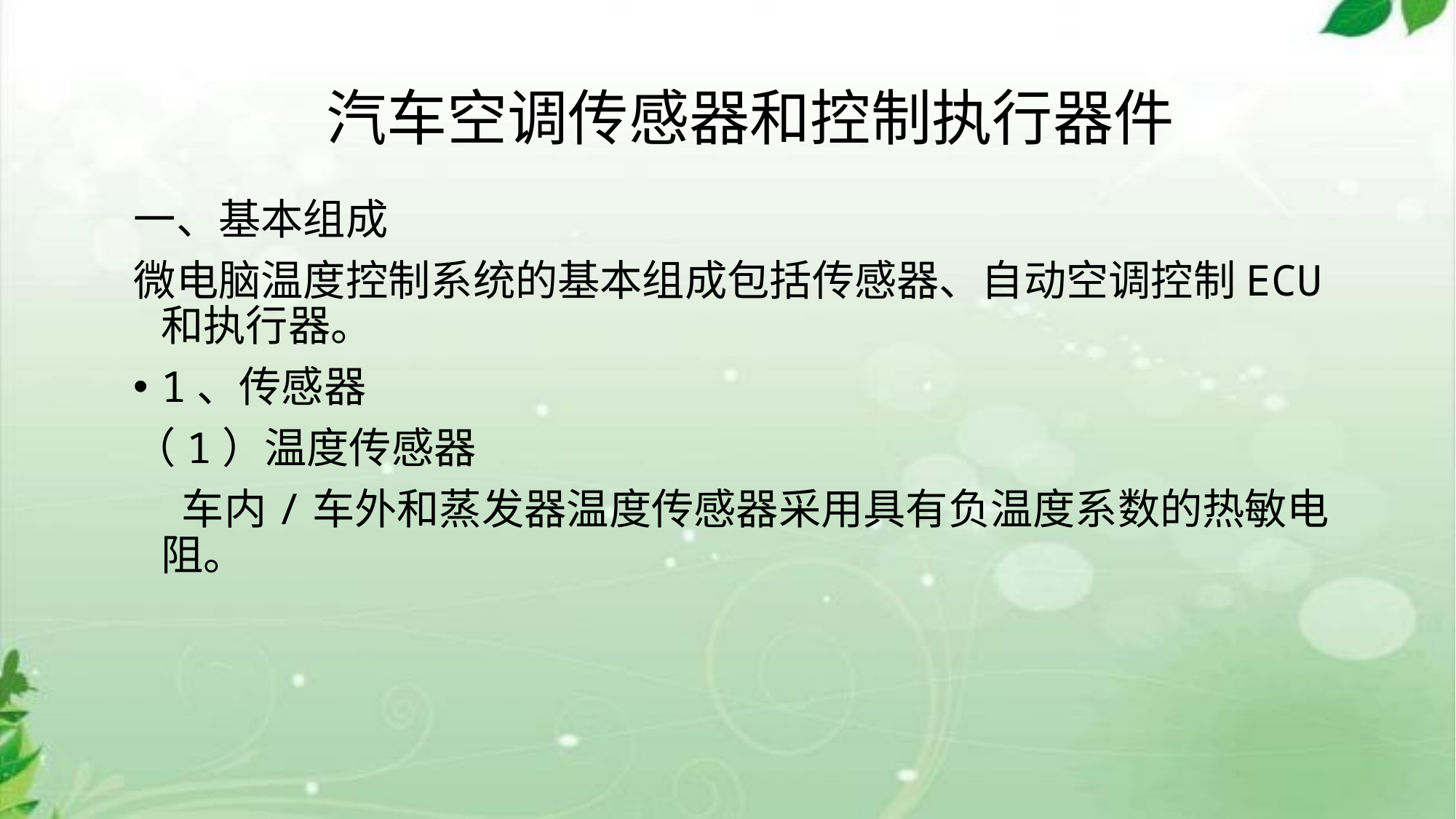

# 汽车空调传感器和控制执行器件
一、基本组成
微电脑温度控制系统的基本组成包括传感器、自动空调控制ECU和执行器。
1、传感器
（1）温度传感器
    车内/车外和蒸发器温度传感器采用具有负温度系数的热敏电阻。